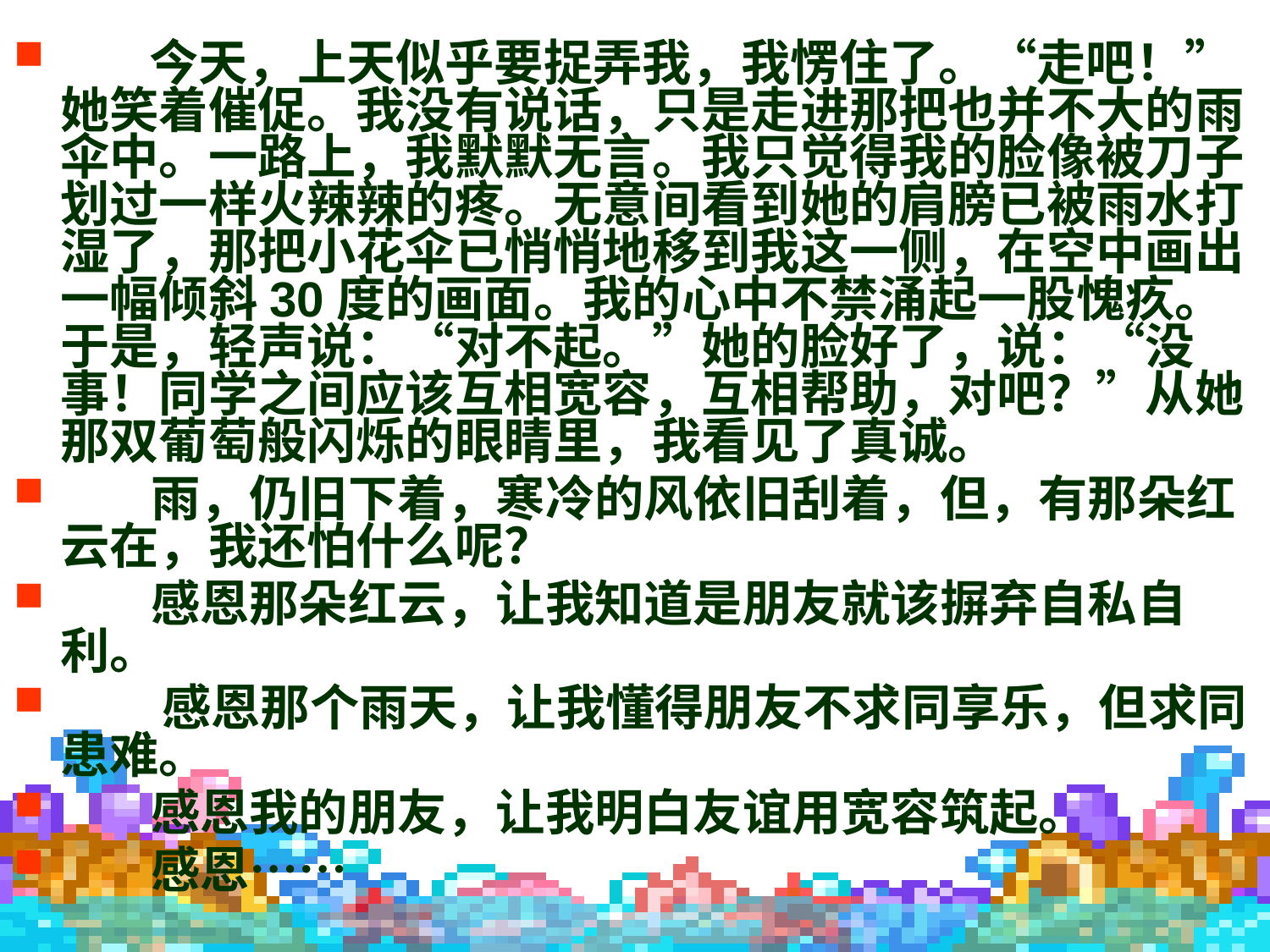

今天，上天似乎要捉弄我，我愣住了。“走吧！”她笑着催促。我没有说话，只是走进那把也并不大的雨伞中。一路上，我默默无言。我只觉得我的脸像被刀子划过一样火辣辣的疼。无意间看到她的肩膀已被雨水打湿了，那把小花伞已悄悄地移到我这一侧，在空中画出一幅倾斜30度的画面。我的心中不禁涌起一股愧疚。于是，轻声说：“对不起。”她的脸好了，说：“没事！同学之间应该互相宽容，互相帮助，对吧？”从她那双葡萄般闪烁的眼睛里，我看见了真诚。
       雨，仍旧下着，寒冷的风依旧刮着，但，有那朵红云在，我还怕什么呢？
       感恩那朵红云，让我知道是朋友就该摒弃自私自利。
        感恩那个雨天，让我懂得朋友不求同享乐，但求同患难。
       感恩我的朋友，让我明白友谊用宽容筑起。
       感恩……